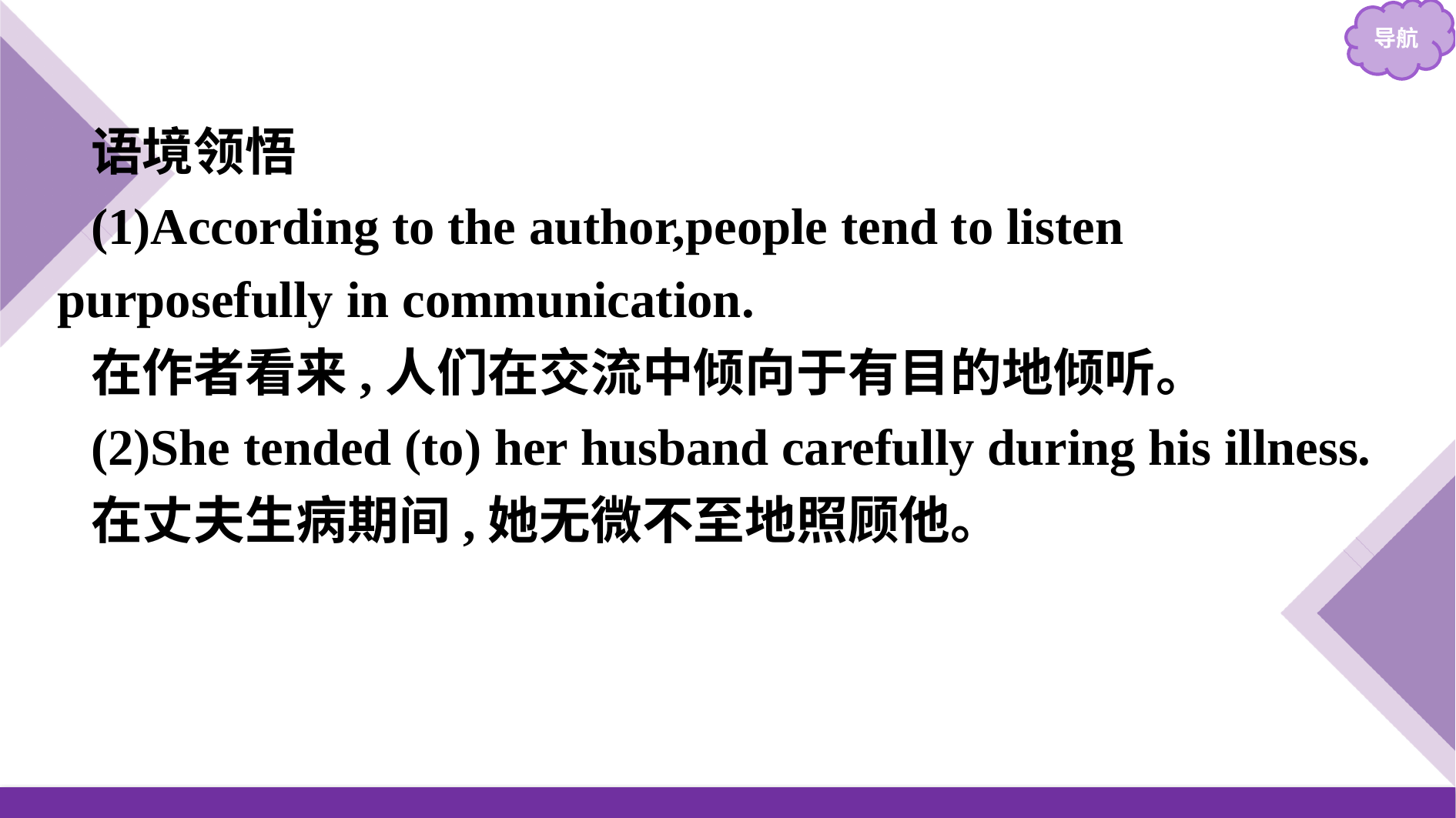

语境领悟
(1)According to the author,people tend to listen purposefully in communication.
在作者看来,人们在交流中倾向于有目的地倾听。
(2)She tended (to) her husband carefully during his illness.
在丈夫生病期间,她无微不至地照顾他。